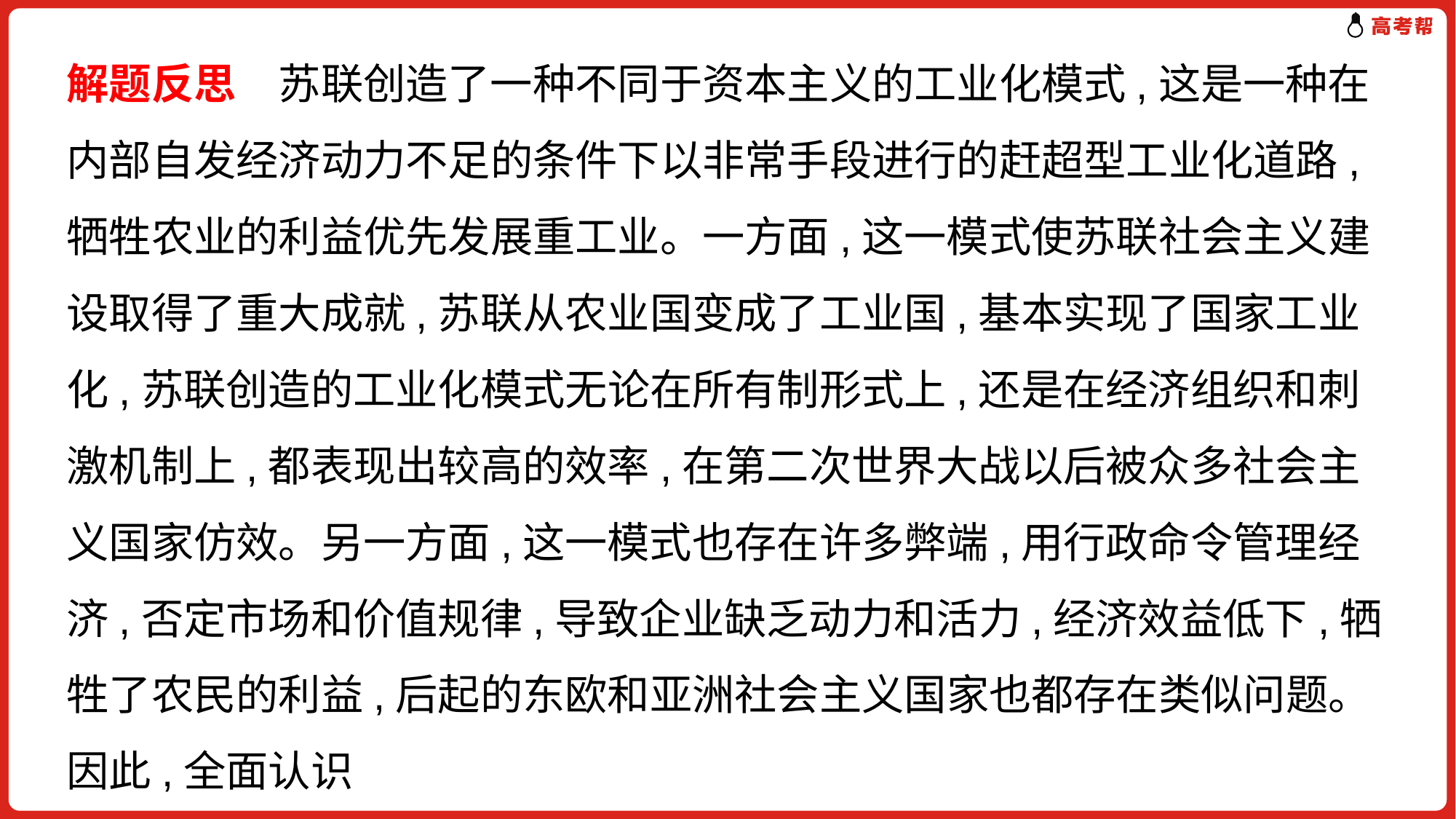

解题反思　苏联创造了一种不同于资本主义的工业化模式,这是一种在内部自发经济动力不足的条件下以非常手段进行的赶超型工业化道路,牺牲农业的利益优先发展重工业。一方面,这一模式使苏联社会主义建设取得了重大成就,苏联从农业国变成了工业国,基本实现了国家工业化,苏联创造的工业化模式无论在所有制形式上,还是在经济组织和刺激机制上,都表现出较高的效率,在第二次世界大战以后被众多社会主义国家仿效。另一方面,这一模式也存在许多弊端,用行政命令管理经济,否定市场和价值规律,导致企业缺乏动力和活力,经济效益低下,牺牲了农民的利益,后起的东欧和亚洲社会主义国家也都存在类似问题。因此,全面认识